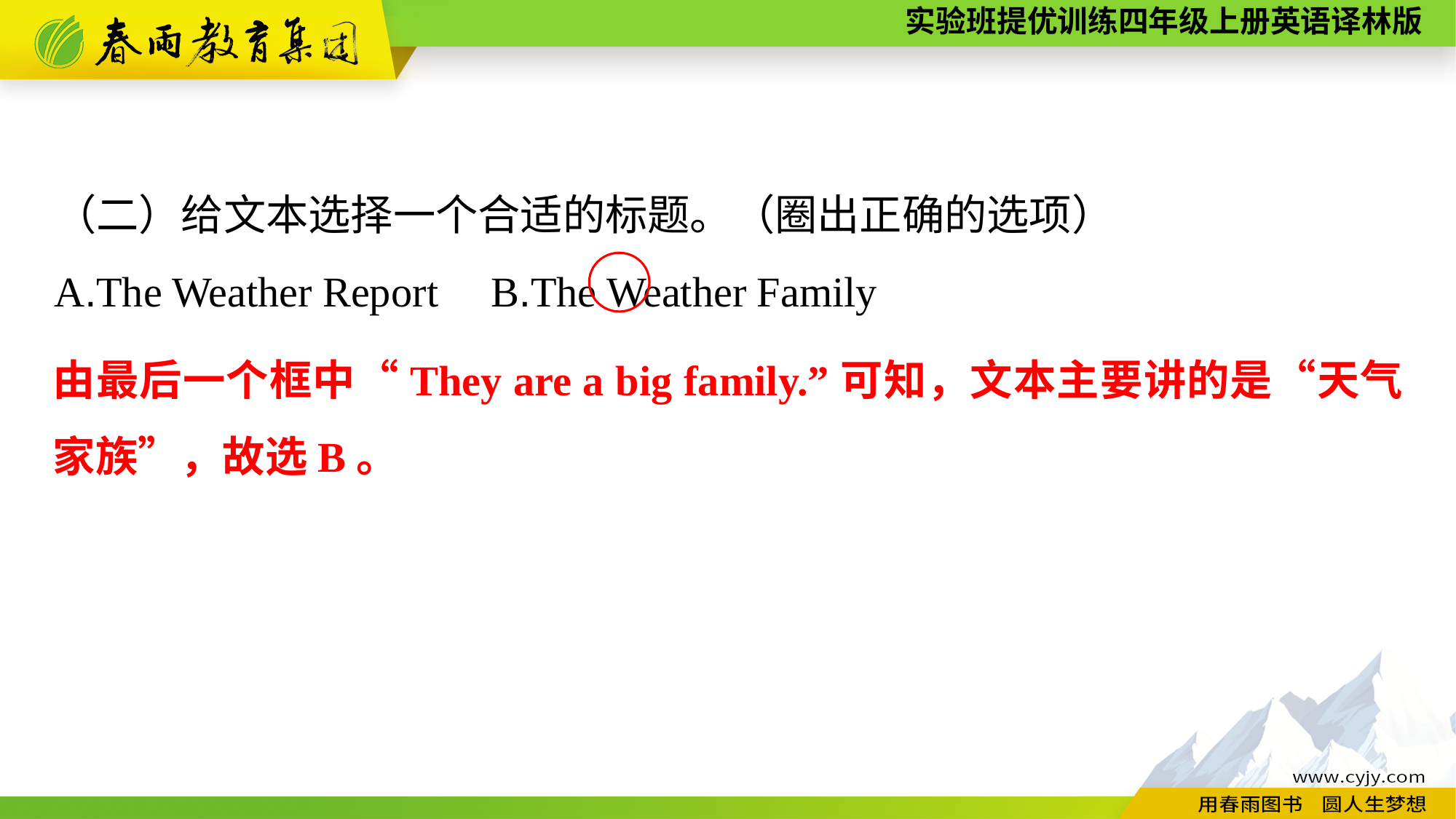

（二）给文本选择一个合适的标题。（圈出正确的选项）
A.The Weather Report	B.The Weather Family

由最后一个框中“They are a big family.”可知，文本主要讲的是“天气家族”，故选B。